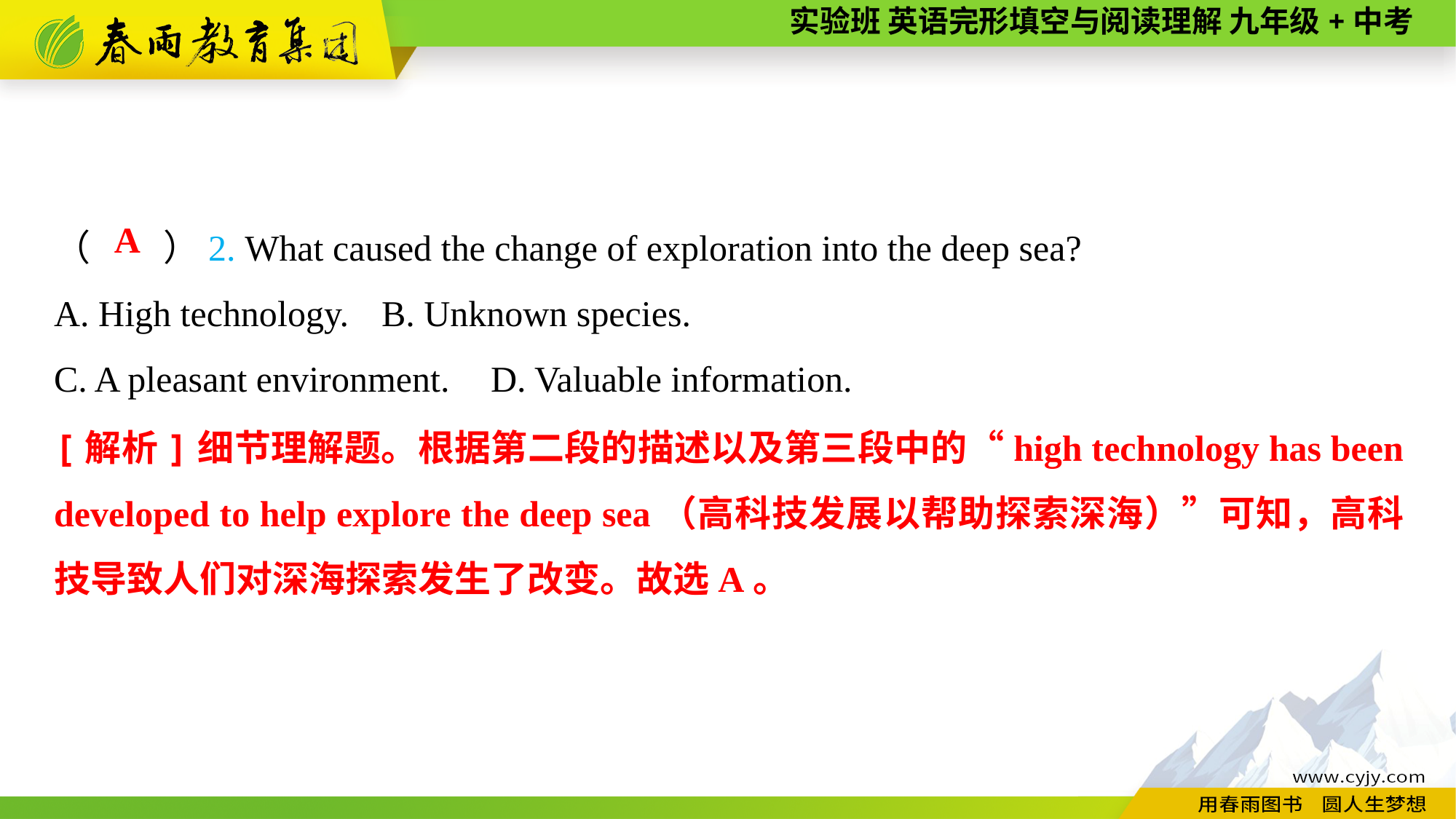

（　　）2. What caused the change of exploration into the deep sea?
A. High technology.	B. Unknown species.
C. A pleasant environment.	D. Valuable information.
A
[解析]细节理解题。根据第二段的描述以及第三段中的“high technology has been developed to help explore the deep sea（高科技发展以帮助探索深海）”可知，高科技导致人们对深海探索发生了改变。故选A。